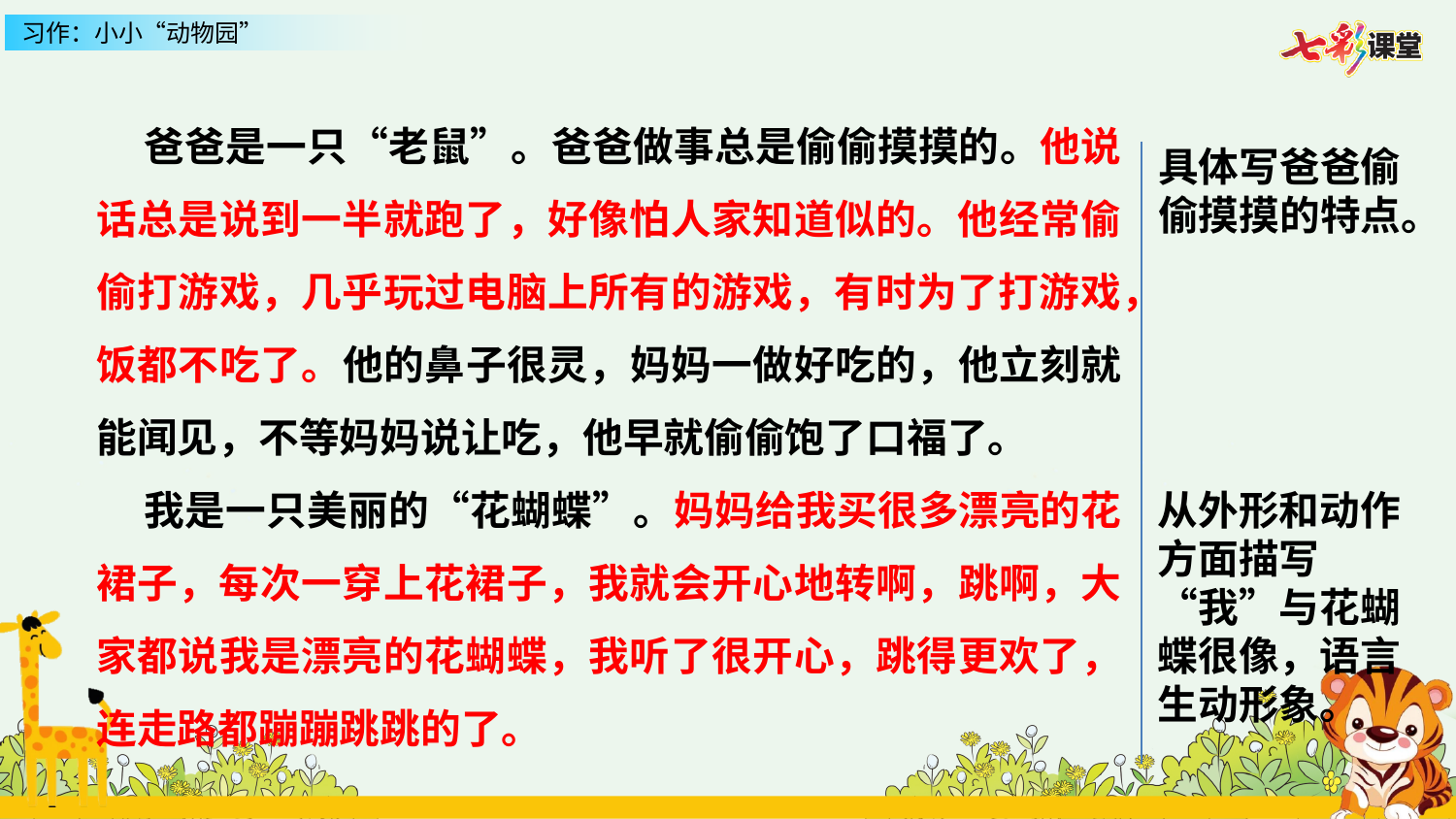

爸爸是一只“老鼠”。爸爸做事总是偷偷摸摸的。他说话总是说到一半就跑了，好像怕人家知道似的。他经常偷偷打游戏，几乎玩过电脑上所有的游戏，有时为了打游戏，饭都不吃了。他的鼻子很灵，妈妈一做好吃的，他立刻就能闻见，不等妈妈说让吃，他早就偷偷饱了口福了。
    我是一只美丽的“花蝴蝶”。妈妈给我买很多漂亮的花裙子，每次一穿上花裙子，我就会开心地转啊，跳啊，大家都说我是漂亮的花蝴蝶，我听了很开心，跳得更欢了，连走路都蹦蹦跳跳的了。
具体写爸爸偷偷摸摸的特点。
从外形和动作方面描写“我”与花蝴蝶很像，语言生动形象。